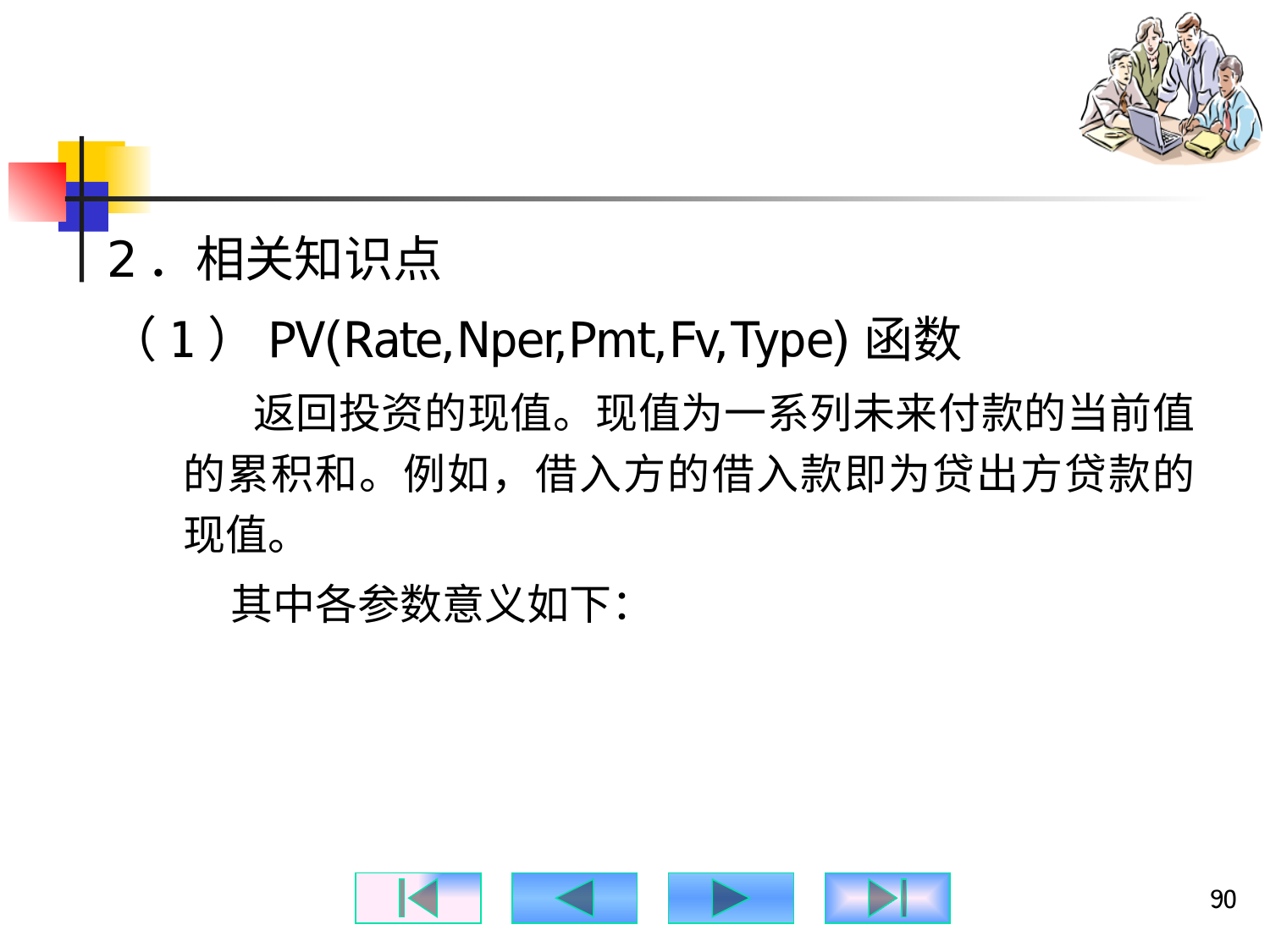

#
2．相关知识点
（1）PV(Rate,Nper,Pmt,Fv,Type)函数
      返回投资的现值。现值为一系列未来付款的当前值的累积和。例如，借入方的借入款即为贷出方贷款的现值。
    其中各参数意义如下：

90